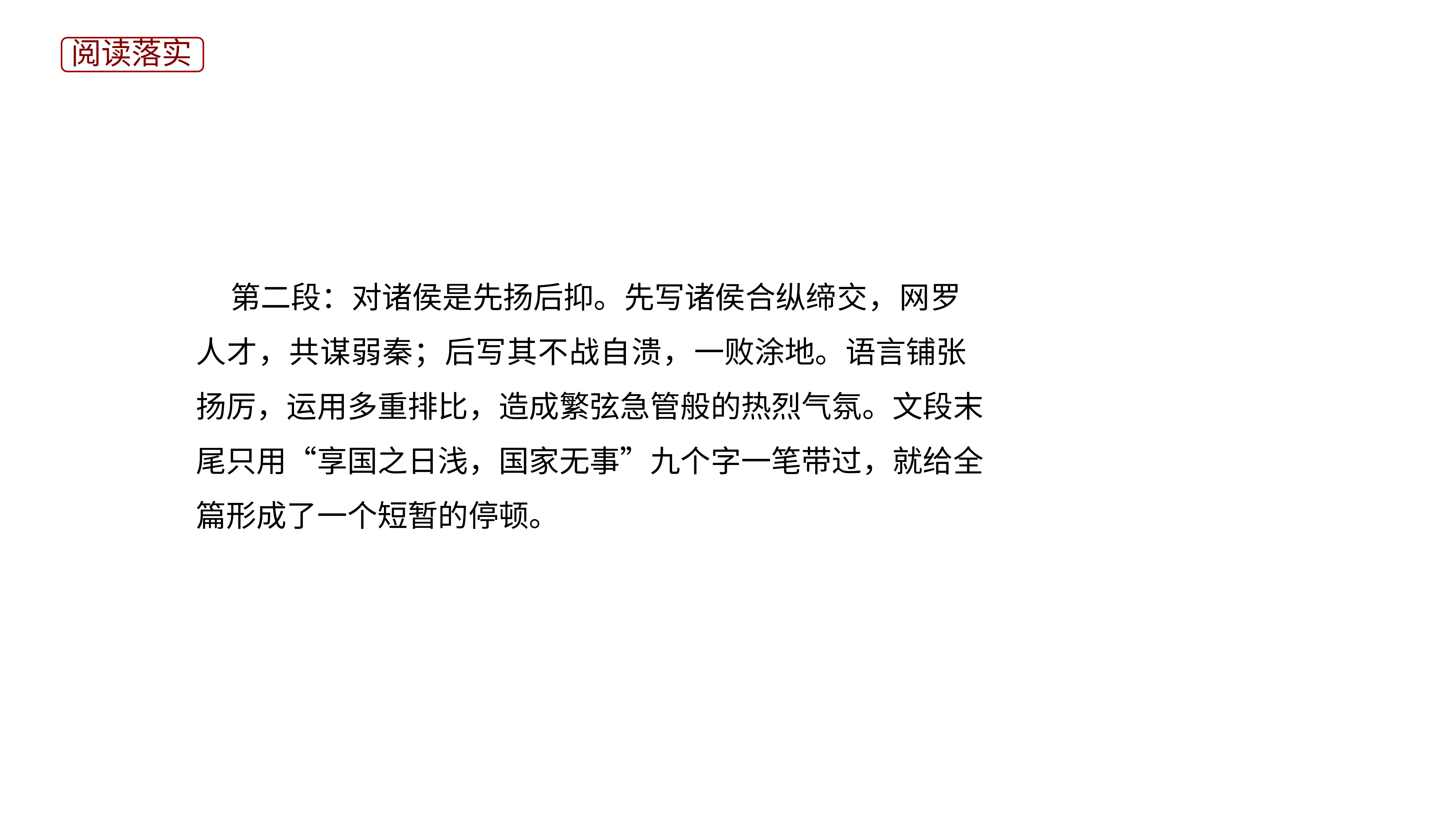

阅读落实

    第二段：对诸侯是先扬后抑。先写诸侯合纵缔交，网罗人才，共谋弱秦；后写其不战自溃，一败涂地。语言铺张扬厉，运用多重排比，造成繁弦急管般的热烈气氛。文段末尾只用“享国之日浅，国家无事”九个字一笔带过，就给全篇形成了一个短暂的停顿。